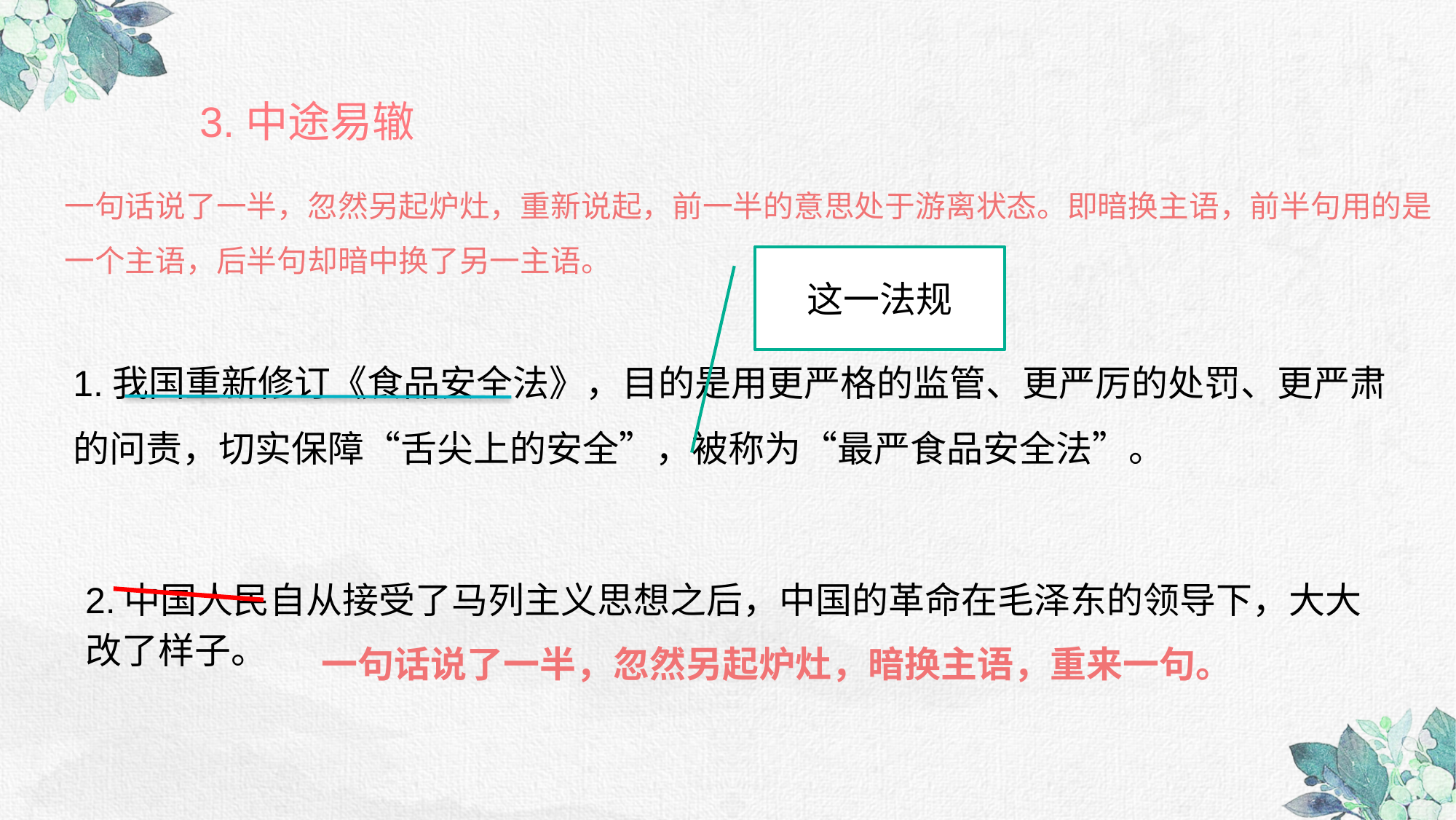

3.中途易辙
一句话说了一半，忽然另起炉灶，重新说起，前一半的意思处于游离状态。即暗换主语，前半句用的是一个主语，后半句却暗中换了另一主语。
这一法规
1.我国重新修订《食品安全法》，目的是用更严格的监管、更严厉的处罚、更严肃的问责，切实保障“舌尖上的安全”，被称为“最严食品安全法”。
2.中国人民自从接受了马列主义思想之后，中国的革命在毛泽东的领导下，大大改了样子。

一句话说了一半，忽然另起炉灶，暗换主语，重来一句。